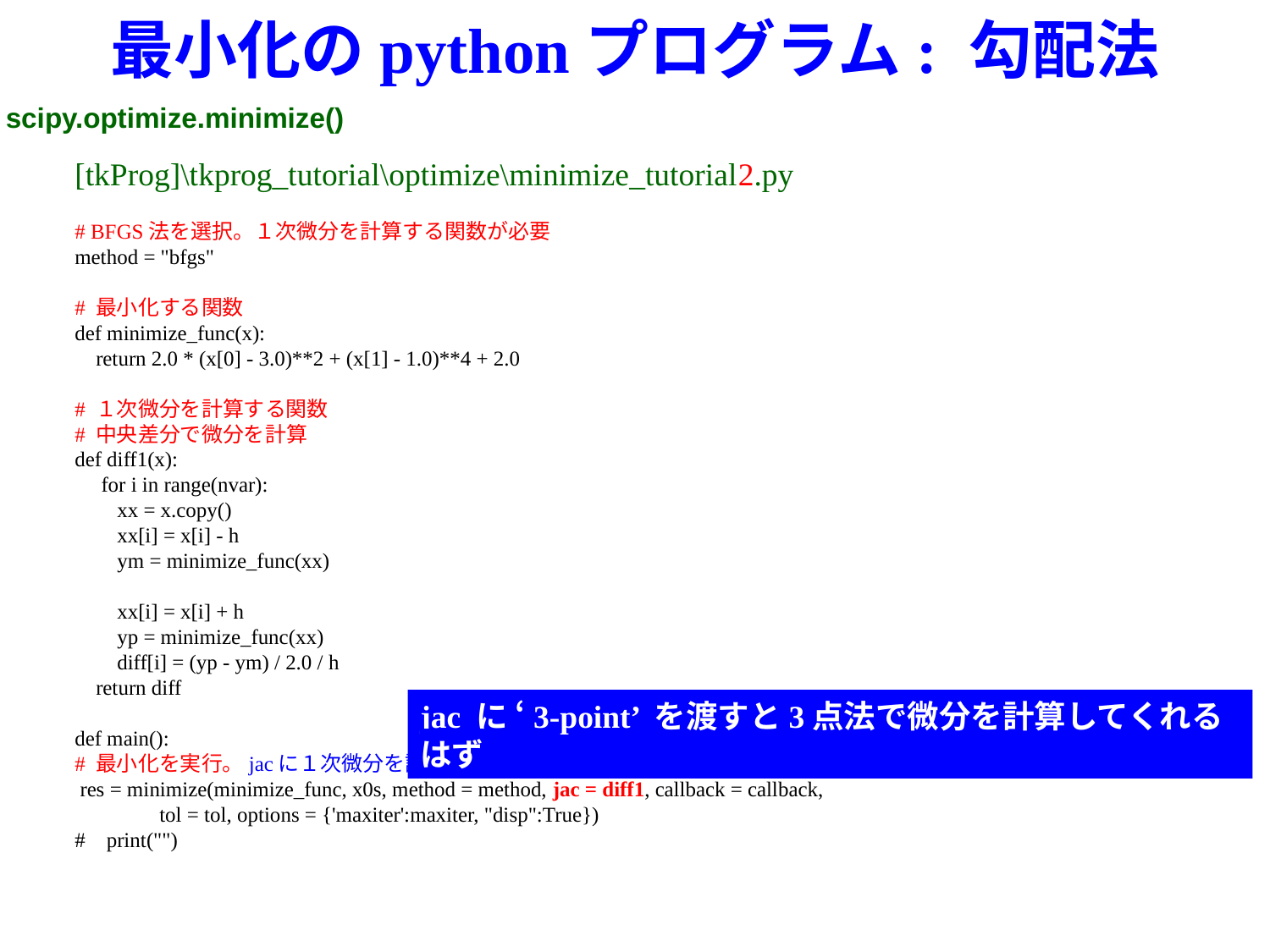

最小化のpythonプログラム: 勾配法
scipy.optimize.minimize()
[tkProg]\tkprog_tutorial\optimize\minimize_tutorial2.py

# BFGS法を選択。１次微分を計算する関数が必要
method = "bfgs"

# 最小化する関数
def minimize_func(x):
    return 2.0 * (x[0] - 3.0)**2 + (x[1] - 1.0)**4 + 2.0

# １次微分を計算する関数
# 中央差分で微分を計算
def diff1(x):
     for i in range(nvar):
        xx = x.copy()
        xx[i] = x[i] - h
        ym = minimize_func(xx)

        xx[i] = x[i] + h
        yp = minimize_func(xx)
        diff[i] = (yp - ym) / 2.0 / h
    return diff

def main():
# 最小化を実行。jacに１次微分を計算する関数を渡す
 res = minimize(minimize_func, x0s, method = method, jac = diff1, callback = callback,
                tol = tol, options = {'maxiter':maxiter, "disp":True})
#    print("")
jac に ‘3-point’ を渡すと3点法で微分を計算してくれるはず